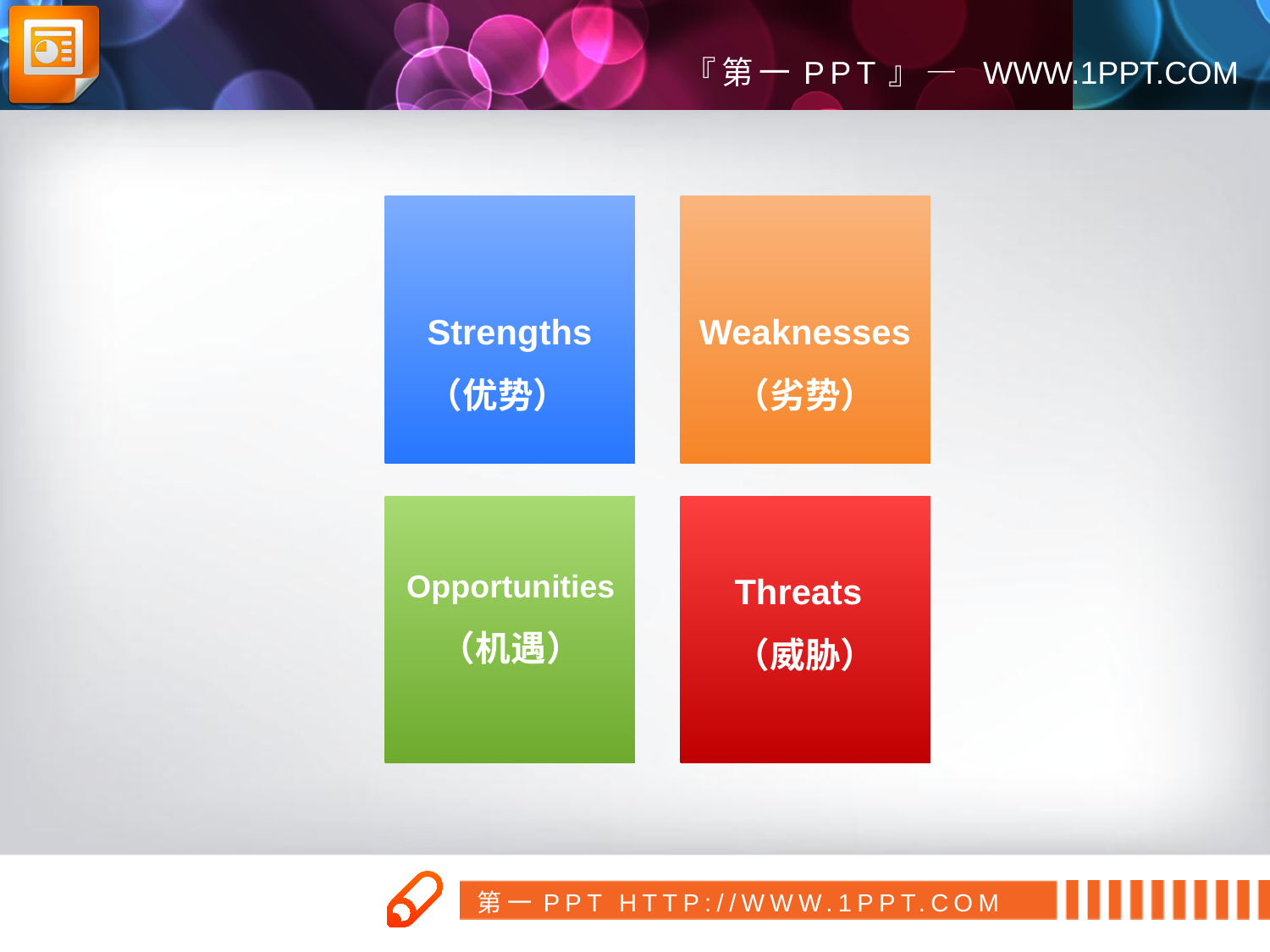

Strengths
（优势）

Weaknesses
（劣势）

Threats
（威胁）

Opportunities
（机遇）